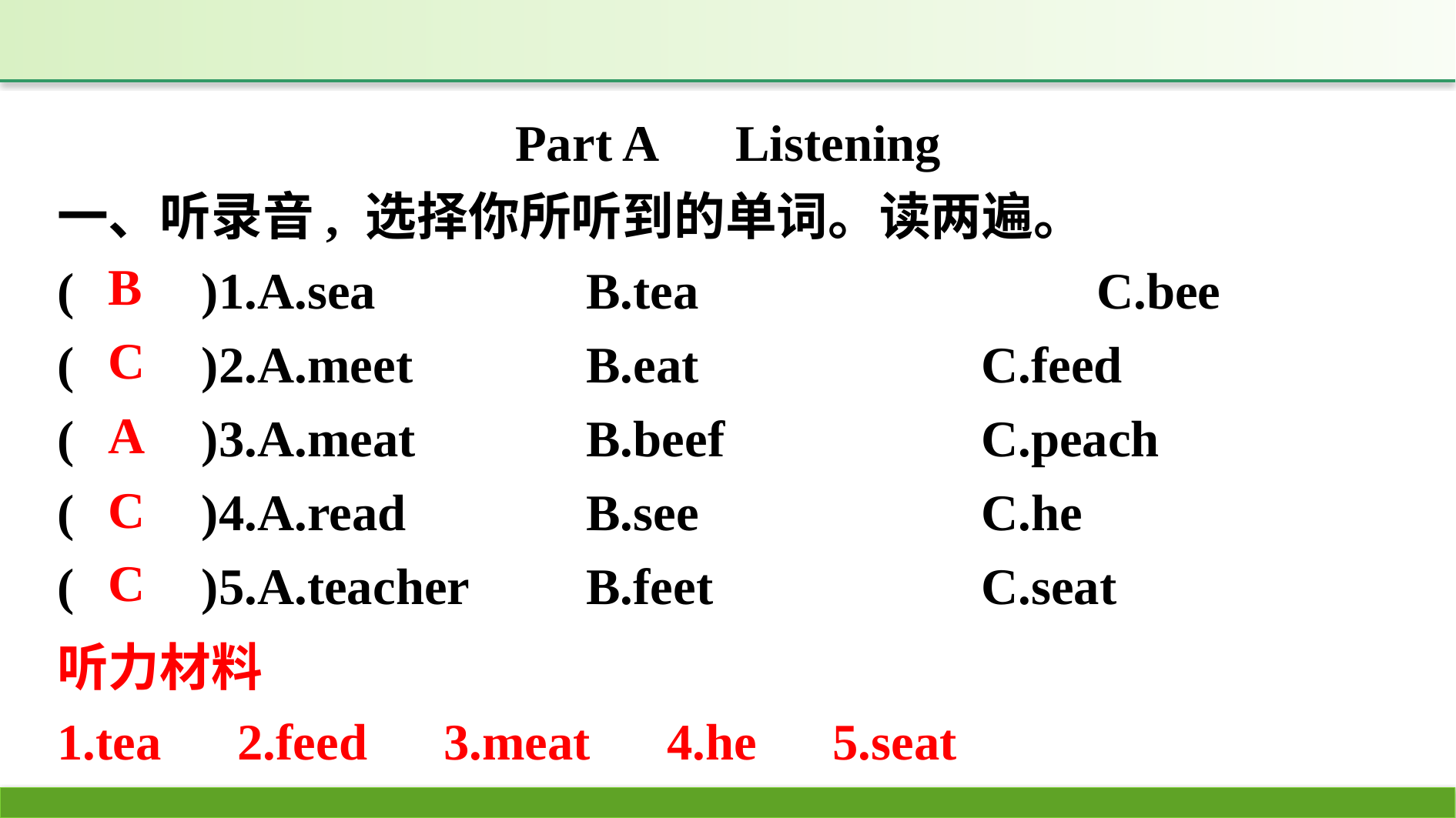

Part A　Listening
一、听录音, 选择你所听到的单词。读两遍。
(　　)1.A.sea　　	B.tea　　　		C.bee
(　　)2.A.meet 		B.eat 			C.feed
(　　)3.A.meat 		B.beef 			C.peach
(　　)4.A.read 		B.see 			C.he
(　　)5.A.teacher 	B.feet 			C.seat
B
C
A
C
C
听力材料
1.tea　2.feed　3.meat　4.he　5.seat